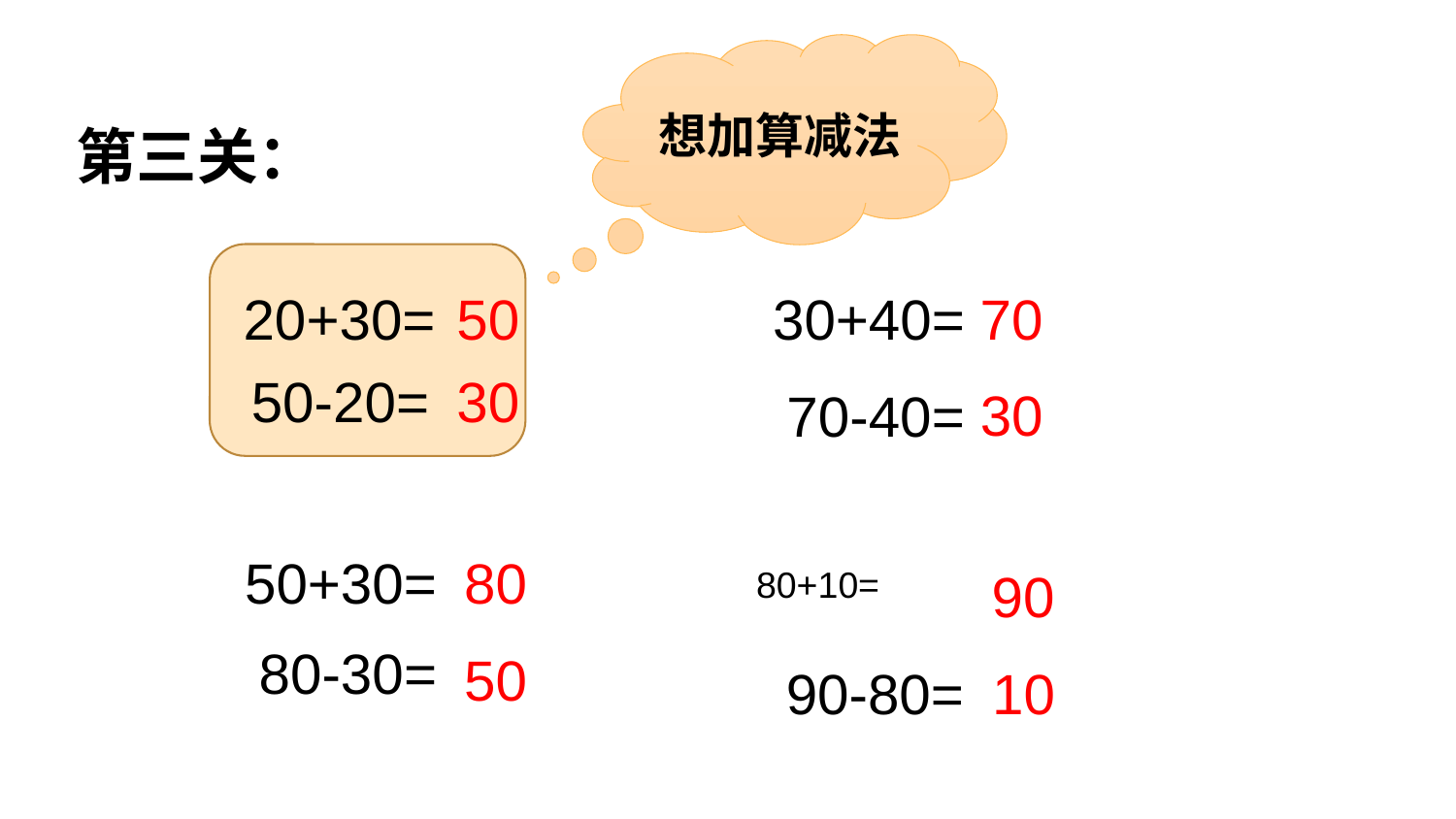

想加算减法
第三关：

20+30=
50
30+40=
70
50-20=
30
70-40=
30
80
50+30=
 80+10=
90
80-30=
50
 90-80=
10